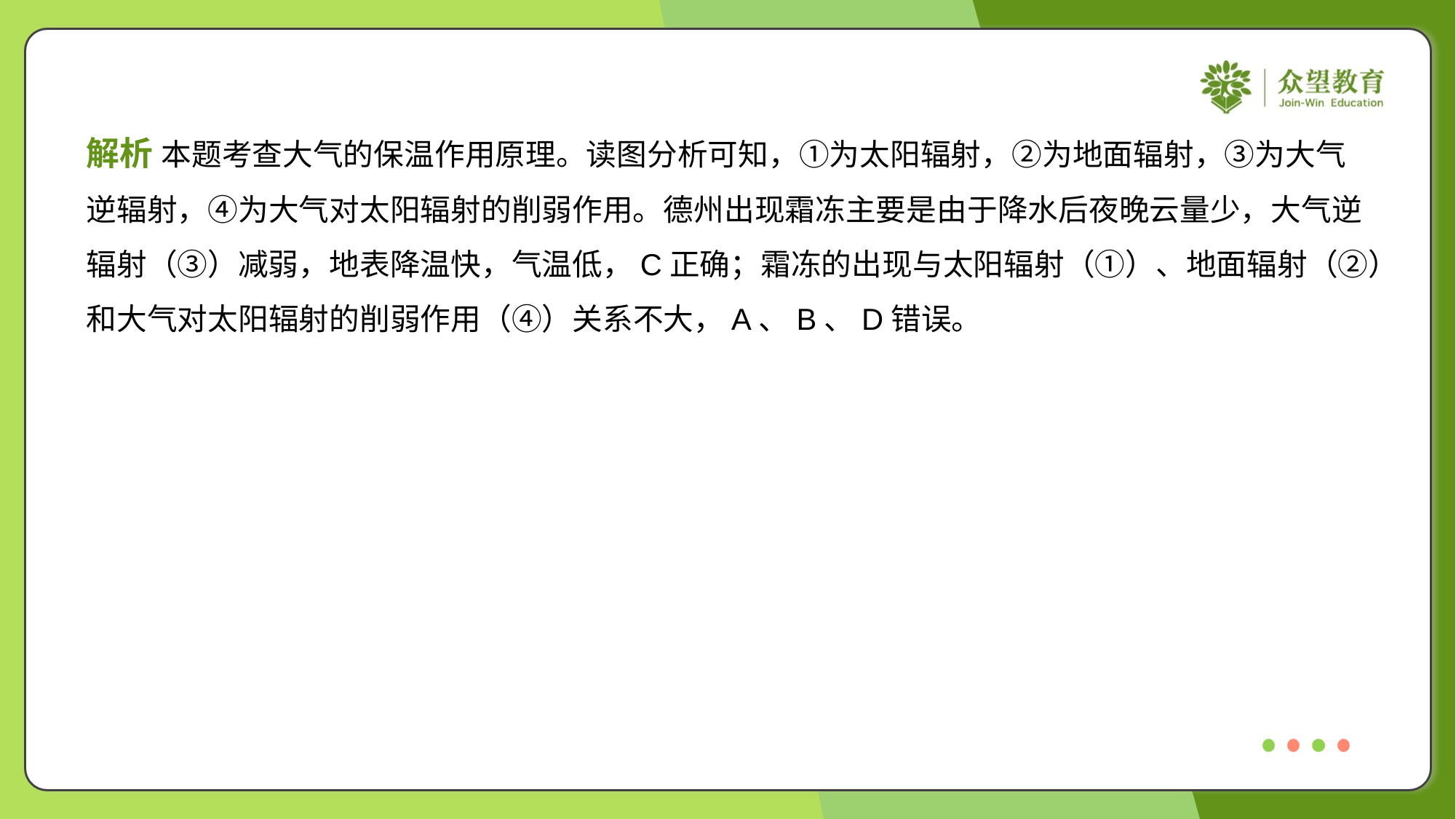

解析 本题考查大气的保温作用原理。读图分析可知，①为太阳辐射，②为地面辐射，③为大气
逆辐射，④为大气对太阳辐射的削弱作用。德州出现霜冻主要是由于降水后夜晚云量少，大气逆
辐射（③）减弱，地表降温快，气温低，C正确；霜冻的出现与太阳辐射（①）、地面辐射（②）
和大气对太阳辐射的削弱作用（④）关系不大，A、B、D错误。